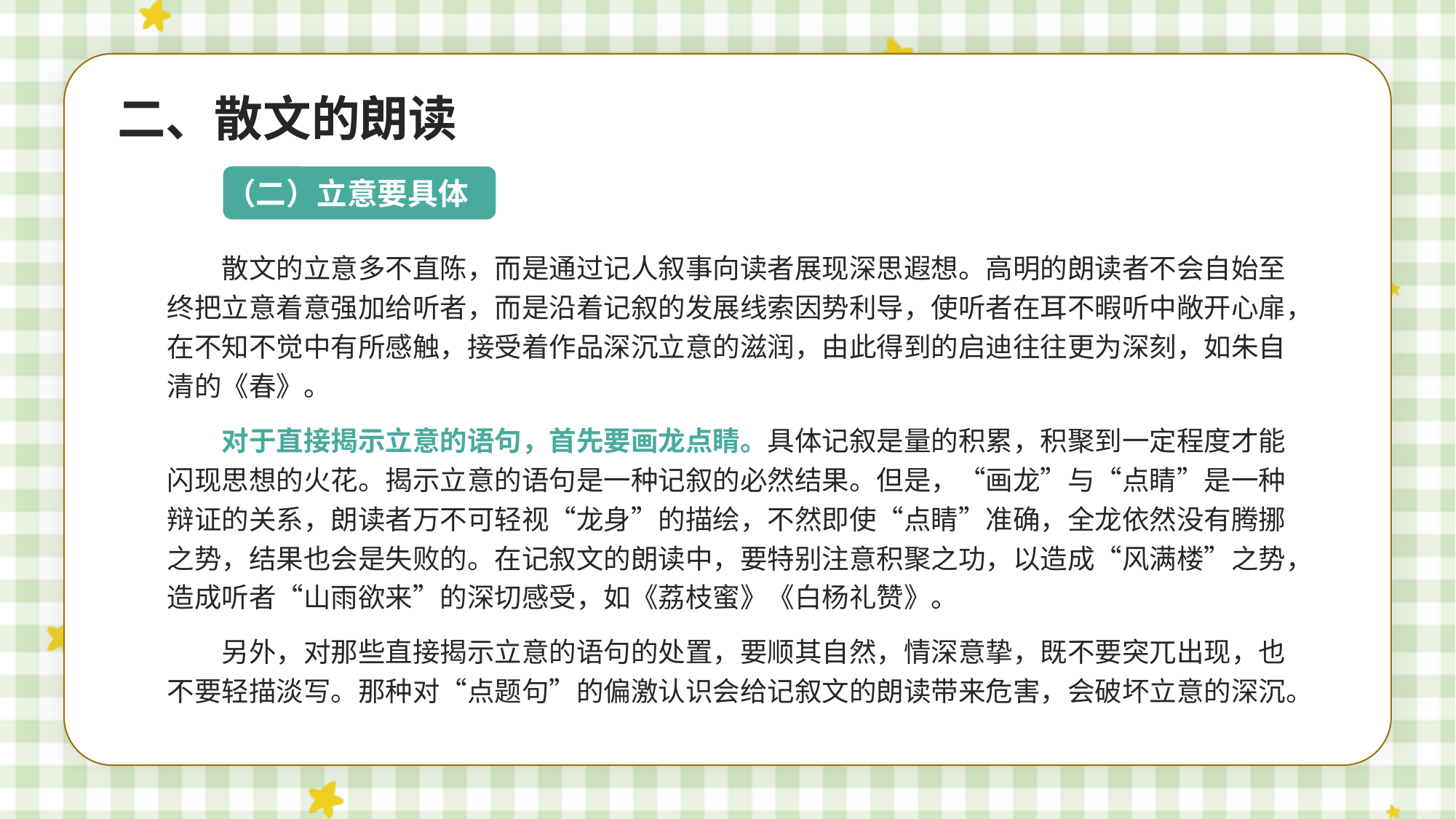

二、散文的朗读
（二）立意要具体
散文的立意多不直陈，而是通过记人叙事向读者展现深思遐想。高明的朗读者不会自始至终把立意着意强加给听者，而是沿着记叙的发展线索因势利导，使听者在耳不暇听中敞开心扉，在不知不觉中有所感触，接受着作品深沉立意的滋润，由此得到的启迪往往更为深刻，如朱自清的《春》。
对于直接揭示立意的语句，首先要画龙点睛。具体记叙是量的积累，积聚到一定程度才能闪现思想的火花。揭示立意的语句是一种记叙的必然结果。但是，“画龙”与“点睛”是一种辩证的关系，朗读者万不可轻视“龙身”的描绘，不然即使“点睛”准确，全龙依然没有腾挪之势，结果也会是失败的。在记叙文的朗读中，要特别注意积聚之功，以造成“风满楼”之势，造成听者“山雨欲来”的深切感受，如《荔枝蜜》《白杨礼赞》。
另外，对那些直接揭示立意的语句的处置，要顺其自然，情深意挚，既不要突兀出现，也不要轻描淡写。那种对“点题句”的偏激认识会给记叙文的朗读带来危害，会破坏立意的深沉。